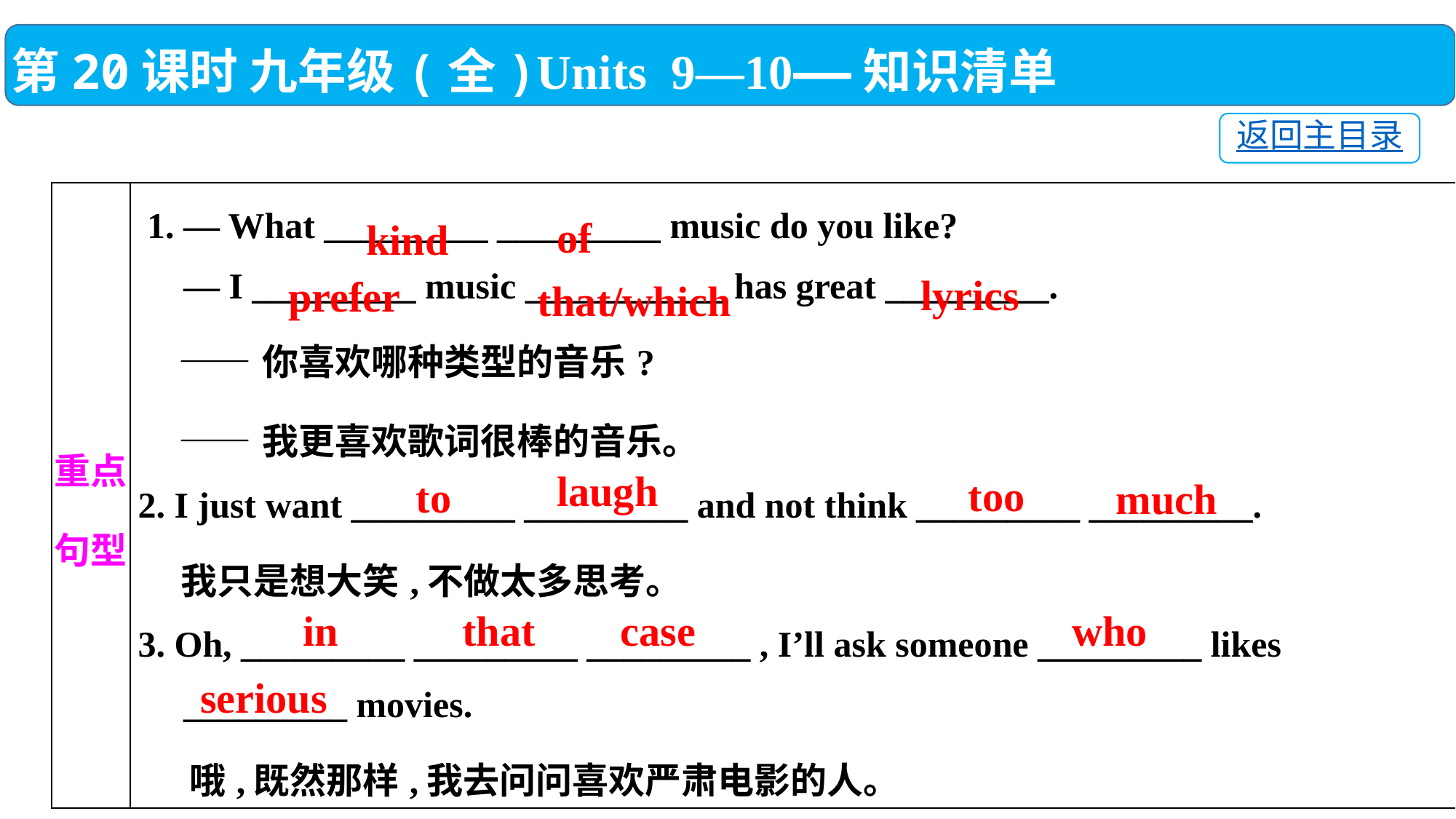

第20课时 九年级(全)Units  9—10——知识清单
返回主目录
| 重点 句型 | 1. — What \_\_\_\_\_\_\_\_\_ \_\_\_\_\_\_\_\_\_ music do you like? — I \_\_\_\_\_\_\_\_\_ music \_\_\_\_\_\_\_\_\_\_\_ has great \_\_\_\_\_\_\_\_\_. ——你喜欢哪种类型的音乐? ——我更喜欢歌词很棒的音乐。 2. I just want \_\_\_\_\_\_\_\_\_ \_\_\_\_\_\_\_\_\_ and not think \_\_\_\_\_\_\_\_\_ \_\_\_\_\_\_\_\_\_. 我只是想大笑,不做太多思考。 3. Oh, \_\_\_\_\_\_\_\_\_ \_\_\_\_\_\_\_\_\_ \_\_\_\_\_\_\_\_\_ , I’ll ask someone \_\_\_\_\_\_\_\_\_ likes \_\_\_\_\_\_\_\_\_ movies. 哦,既然那样,我去问问喜欢严肃电影的人。 |
| --- | --- |
of
kind
lyrics
prefer
that/which
laugh
too
to
much
in
that
case
who
serious